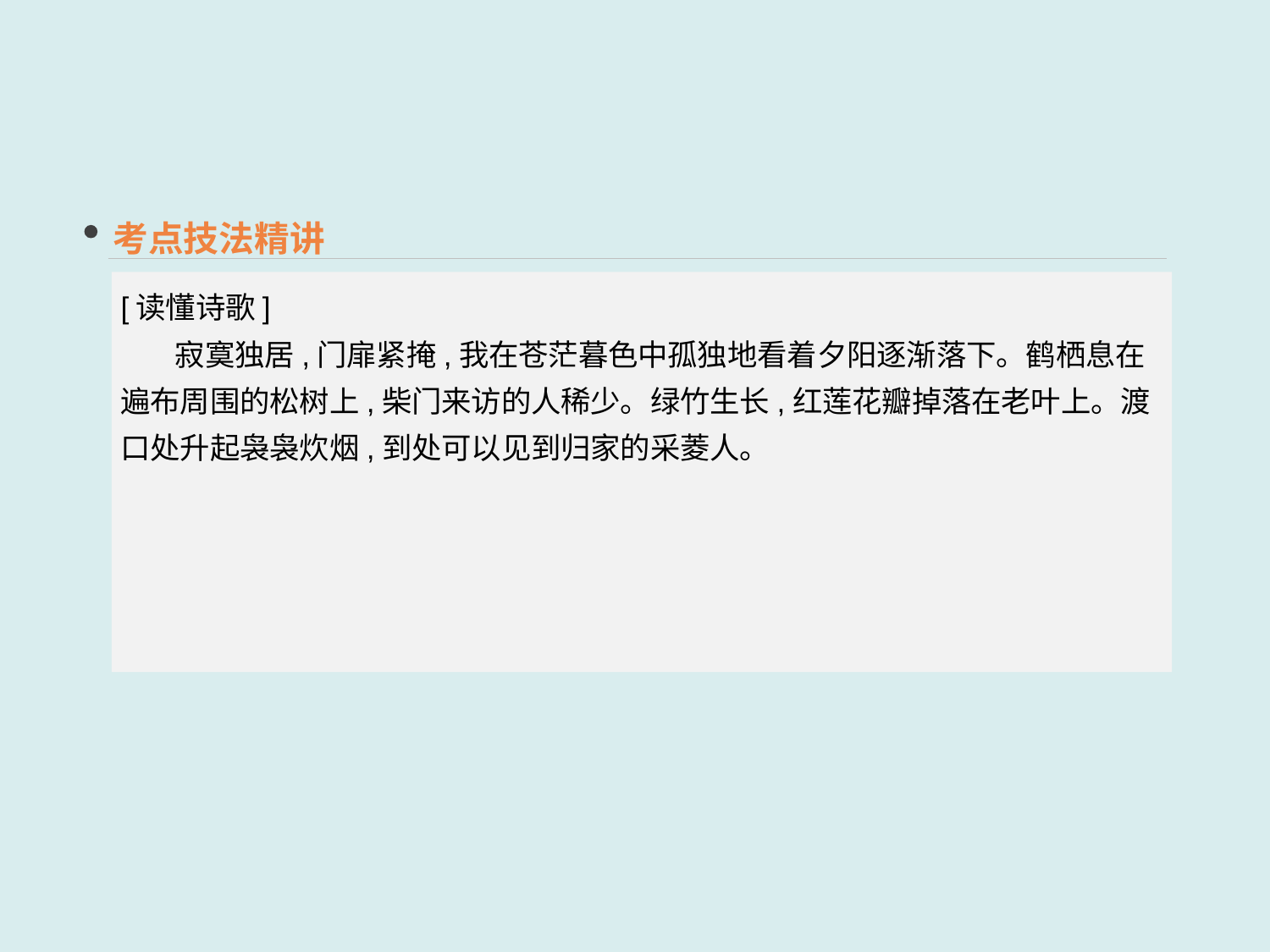

考点技法精讲

[读懂诗歌]
       寂寞独居,门扉紧掩,我在苍茫暮色中孤独地看着夕阳逐渐落下。鹤栖息在遍布周围的松树上,柴门来访的人稀少。绿竹生长,红莲花瓣掉落在老叶上。渡口处升起袅袅炊烟,到处可以见到归家的采菱人。